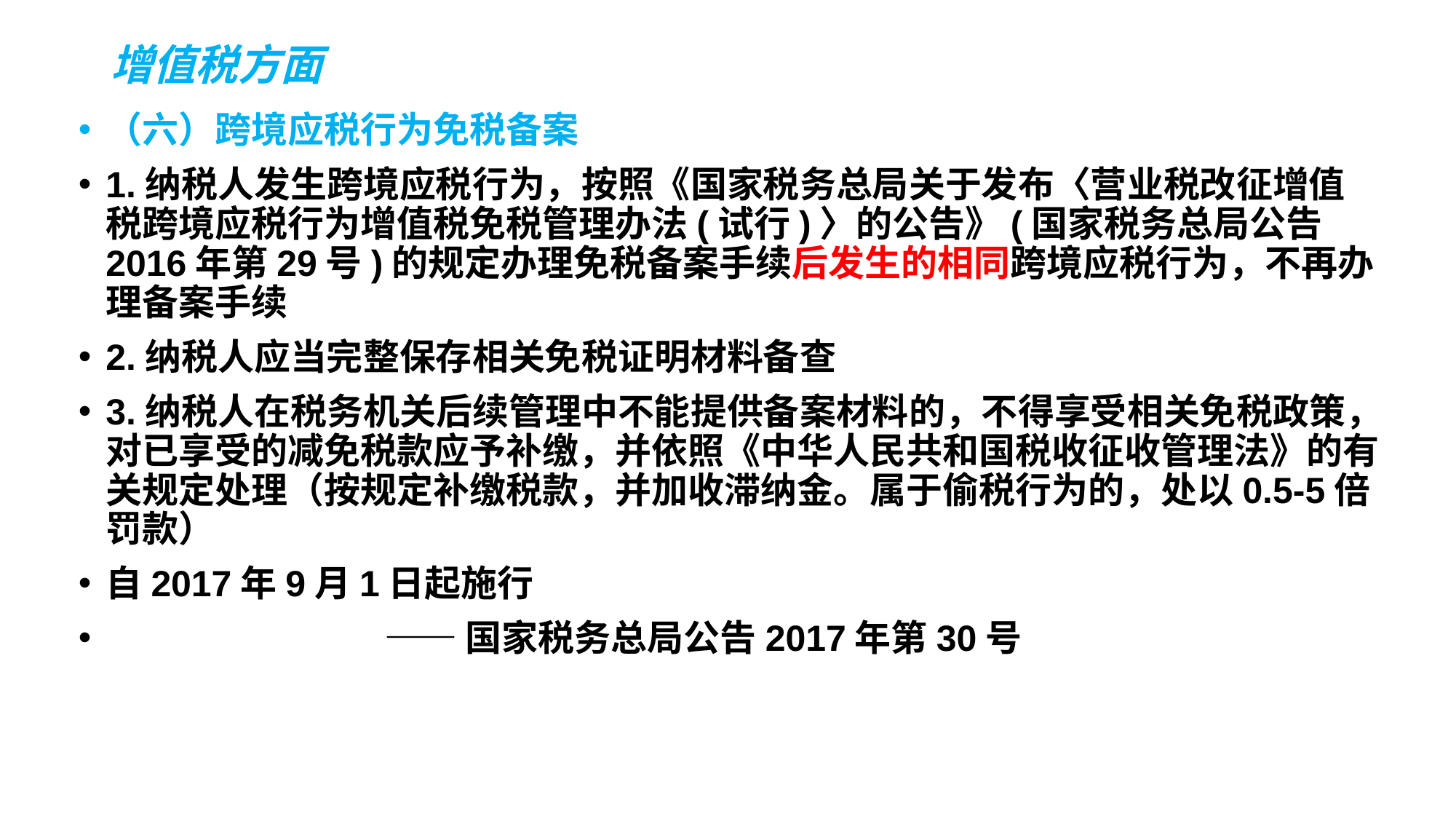

# 增值税方面
（六）跨境应税行为免税备案
1.纳税人发生跨境应税行为，按照《国家税务总局关于发布〈营业税改征增值税跨境应税行为增值税免税管理办法(试行)〉的公告》(国家税务总局公告2016年第29号)的规定办理免税备案手续后发生的相同跨境应税行为，不再办理备案手续
2.纳税人应当完整保存相关免税证明材料备查
3.纳税人在税务机关后续管理中不能提供备案材料的，不得享受相关免税政策，对已享受的减免税款应予补缴，并依照《中华人民共和国税收征收管理法》的有关规定处理（按规定补缴税款，并加收滞纳金。属于偷税行为的，处以0.5-5倍罚款）
自2017年9月1日起施行
                                  ——国家税务总局公告2017年第30号